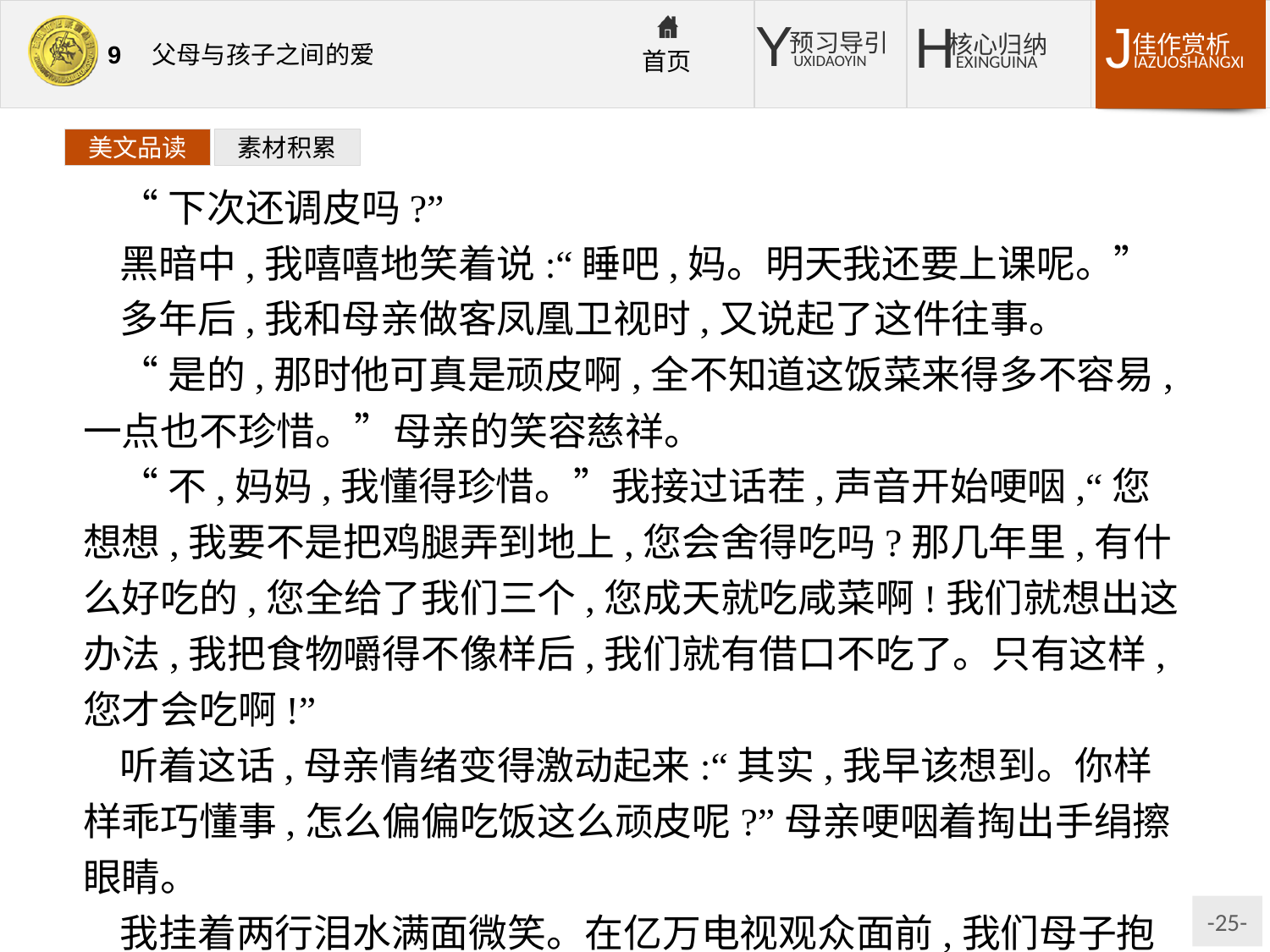

美文品读
素材积累
“下次还调皮吗?”
黑暗中,我嘻嘻地笑着说:“睡吧,妈。明天我还要上课呢。”
多年后,我和母亲做客凤凰卫视时,又说起了这件往事。
“是的,那时他可真是顽皮啊,全不知道这饭菜来得多不容易,一点也不珍惜。”母亲的笑容慈祥。
“不,妈妈,我懂得珍惜。”我接过话茬,声音开始哽咽,“您想想,我要不是把鸡腿弄到地上,您会舍得吃吗?那几年里,有什么好吃的,您全给了我们三个,您成天就吃咸菜啊!我们就想出这办法,我把食物嚼得不像样后,我们就有借口不吃了。只有这样,您才会吃啊!”
听着这话,母亲情绪变得激动起来:“其实,我早该想到。你样样乖巧懂事,怎么偏偏吃饭这么顽皮呢?”母亲哽咽着掏出手绢擦眼睛。
我挂着两行泪水满面微笑。在亿万电视观众面前,我们母子抱在了一起。无数的观众也在这一刻,流下泪来。